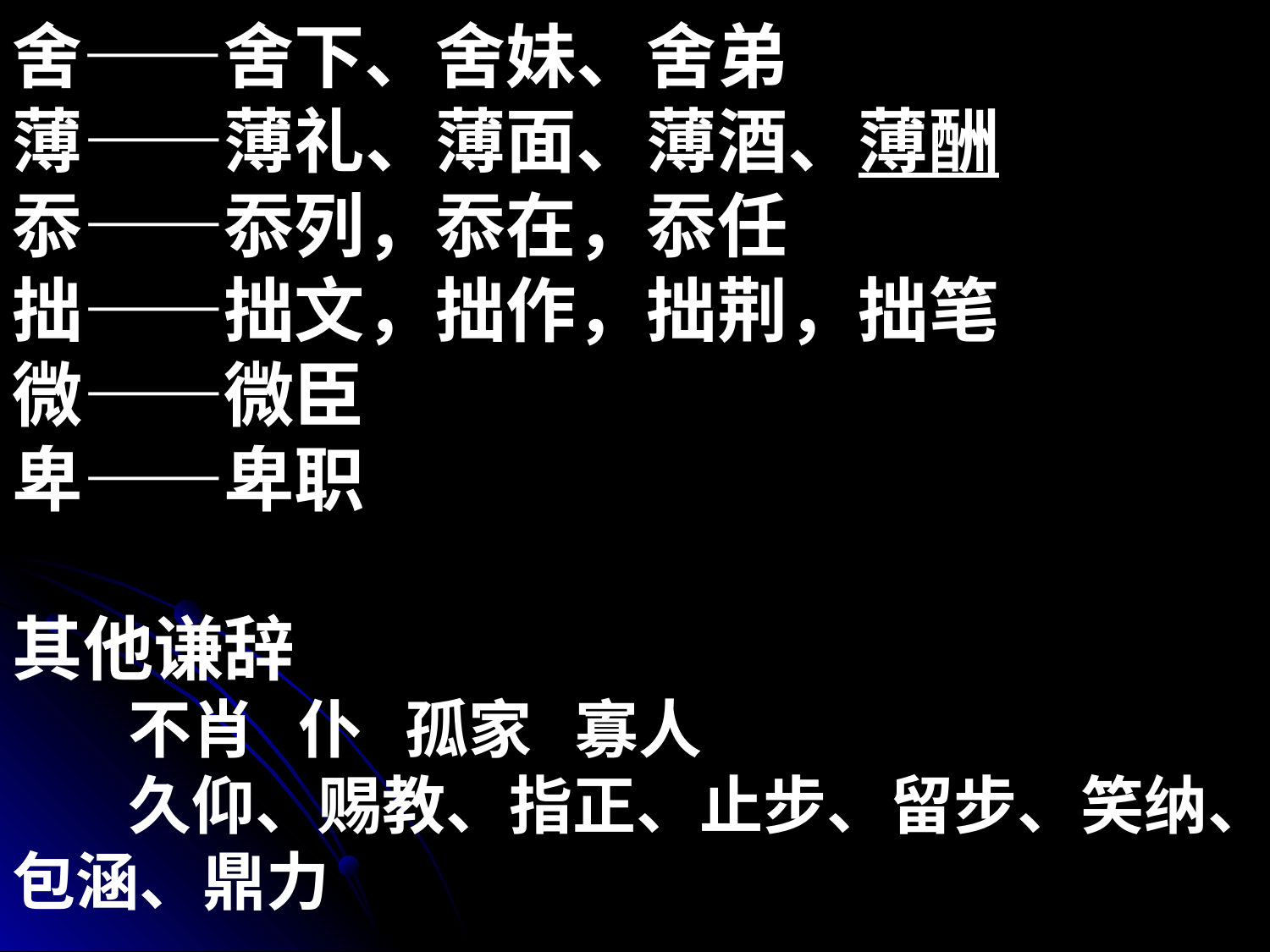

舍——舍下、舍妹、舍弟
薄——薄礼、薄面、薄酒、薄酬
忝——忝列，忝在，忝任
拙——拙文，拙作，拙荆，拙笔
微——微臣
卑——卑职

其他谦辞
       不肖   仆   孤家   寡人
       久仰、赐教、指正、止步、留步、笑纳、包涵、鼎力